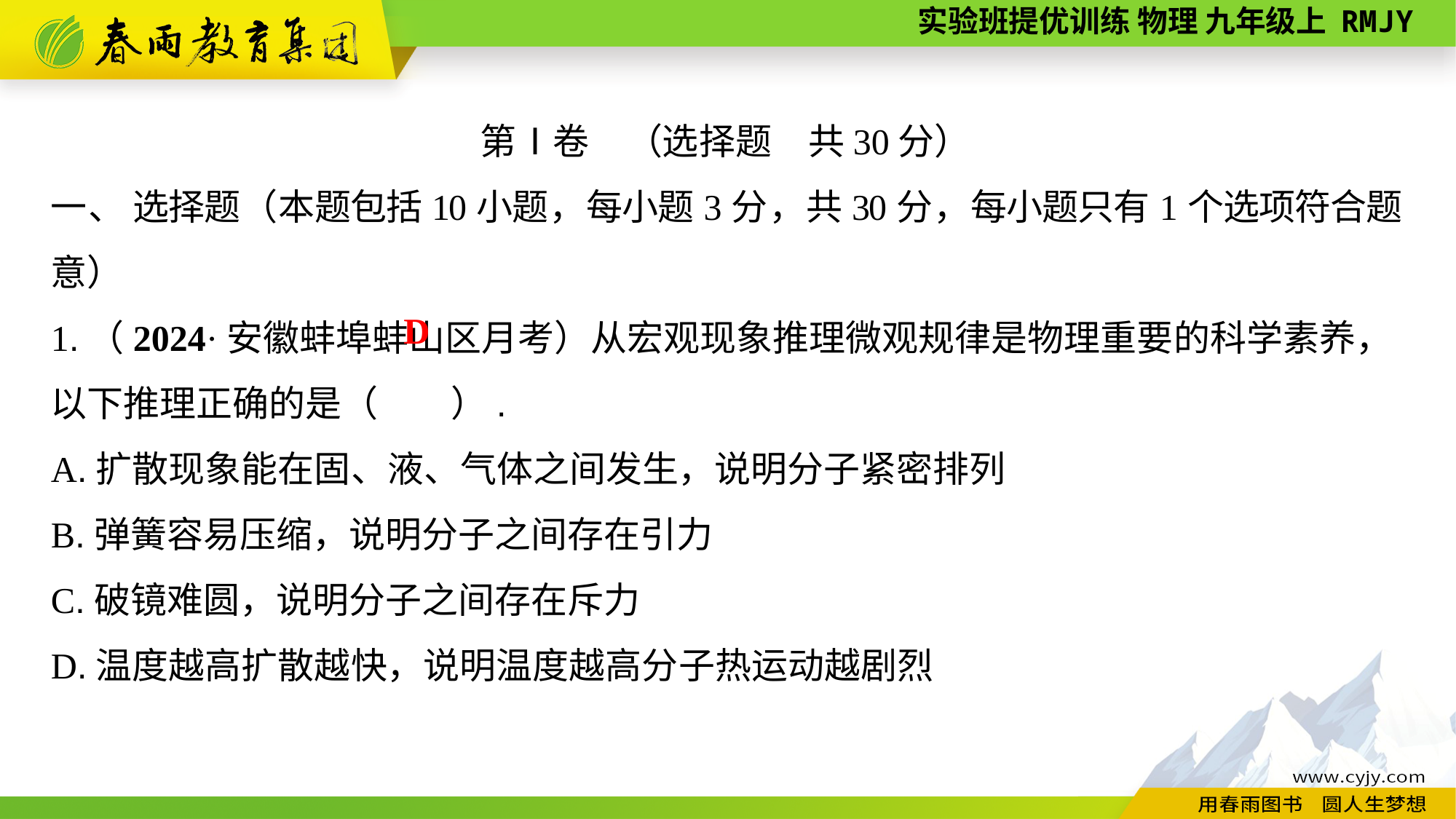

第Ⅰ卷　（选择题　共30分）
一、 选择题（本题包括10小题，每小题3分，共30分，每小题只有1个选项符合题意）
1.（2024·安徽蚌埠蚌山区月考）从宏观现象推理微观规律是物理重要的科学素养，以下推理正确的是（　　）.
A.扩散现象能在固、液、气体之间发生，说明分子紧密排列
B.弹簧容易压缩，说明分子之间存在引力
C.破镜难圆，说明分子之间存在斥力
D.温度越高扩散越快，说明温度越高分子热运动越剧烈
D